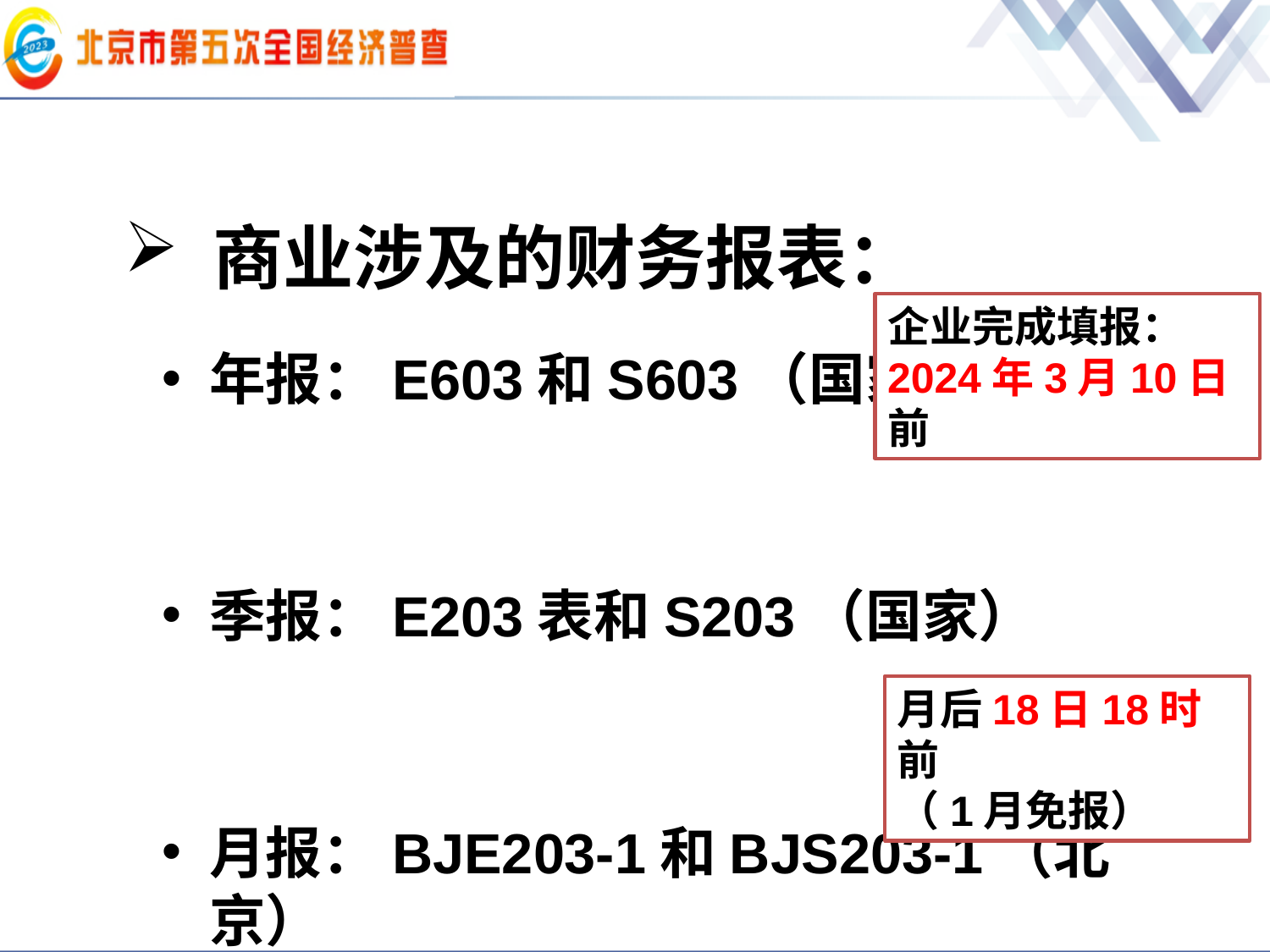

# 商业涉及的财务报表：
企业完成填报：
2024年3月10日前
年报：E603和S603（国家）

季报：E203表和S203（国家）

月报：BJE203-1和BJS203-1（北京）
月后18日18时前
（1月免报）